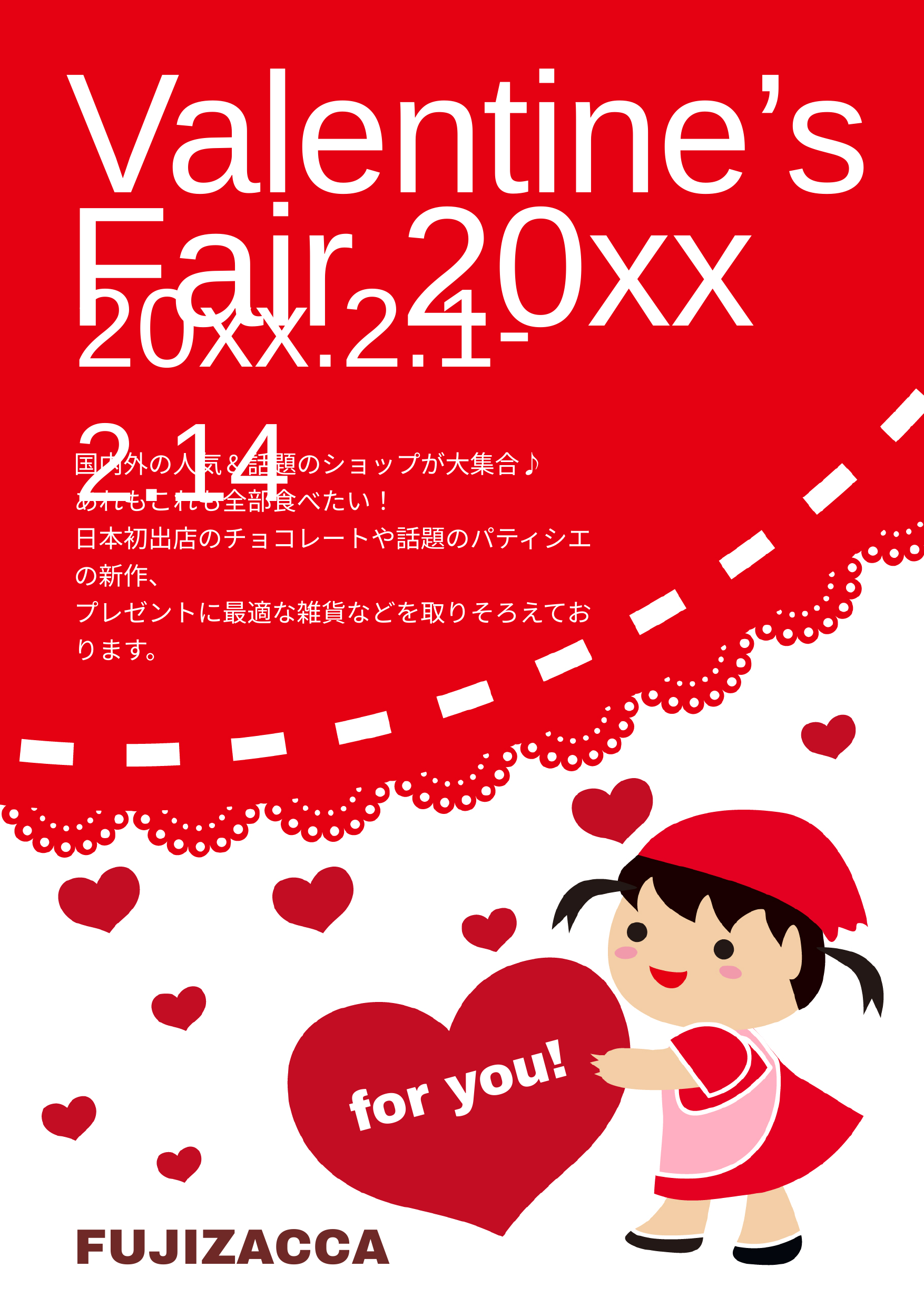

Valentine’s
Fair 20xx
20xx.2.1-2.14
国内外の人気＆話題のショップが大集合♪
あれもこれも全部食べたい！
日本初出店のチョコレートや話題のパティシエの新作、
プレゼントに最適な雑貨などを取りそろえております。
for you!
FUJIZACCA